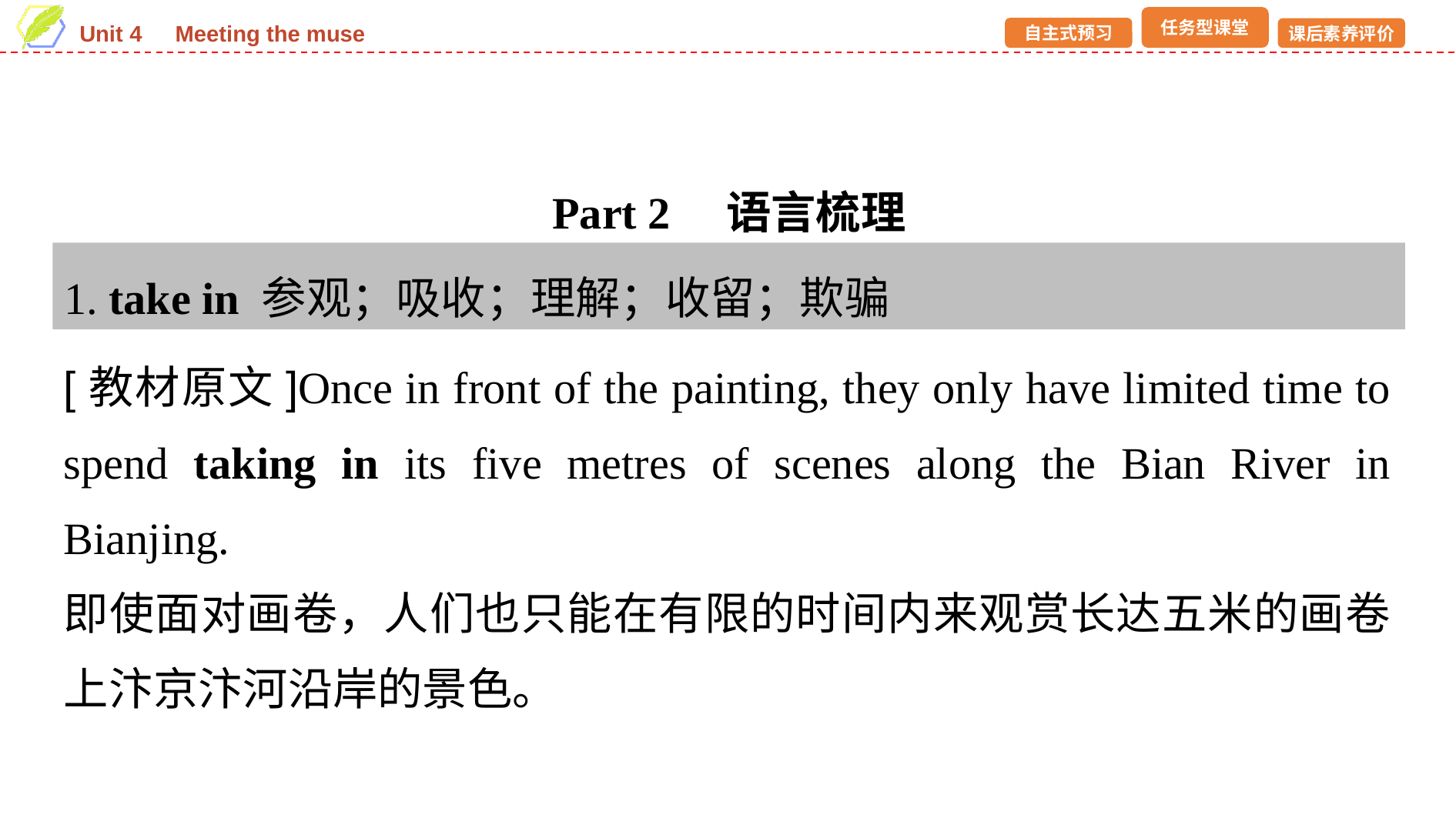

Part 2　语言梳理
1. take in 参观；吸收；理解；收留；欺骗
[教材原文]Once in front of the painting, they only have limited time to spend taking in its five metres of scenes along the Bian River in Bianjing.
即使面对画卷，人们也只能在有限的时间内来观赏长达五米的画卷上汴京汴河沿岸的景色。